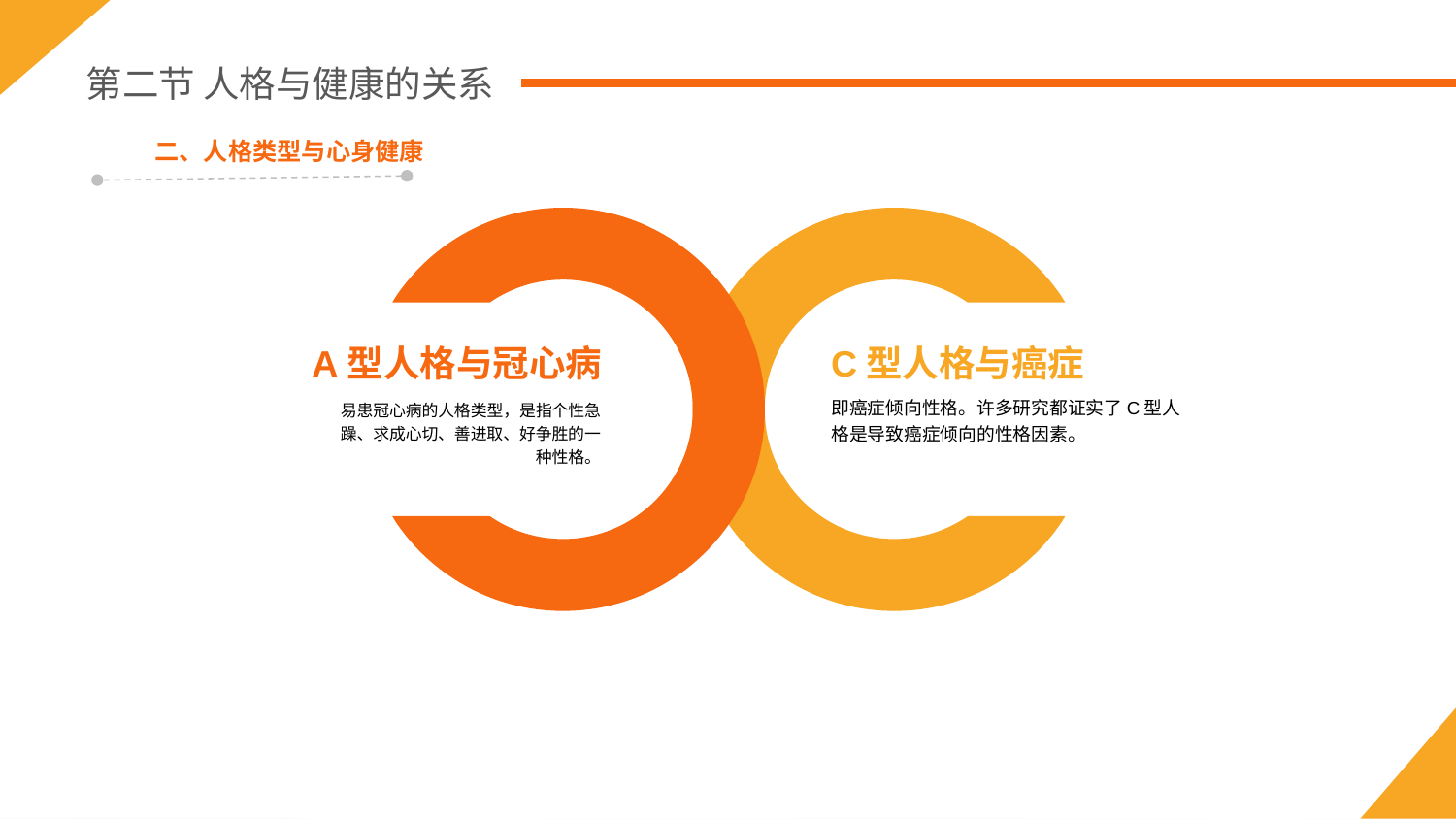

第二节 人格与健康的关系
二、人格类型与心身健康

A型人格与冠心病
易患冠心病的人格类型，是指个性急躁、求成心切、善进取、好争胜的一种性格。

C型人格与癌症
即癌症倾向性格。许多研究都证实了C型人格是导致癌症倾向的性格因素。